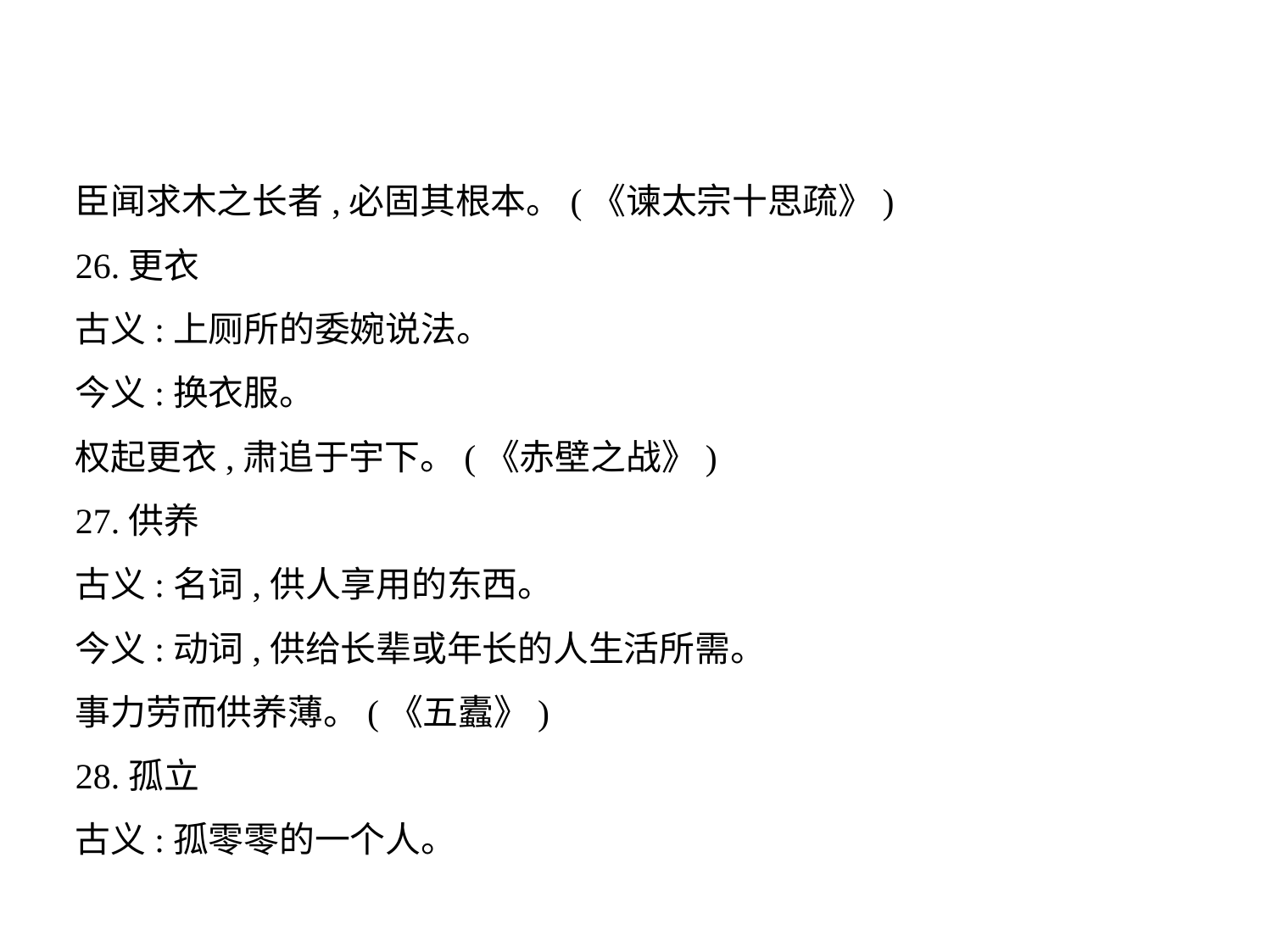

臣闻求木之长者,必固其根本。(《谏太宗十思疏》)
26.更衣
古义:上厕所的委婉说法。
今义:换衣服。
权起更衣,肃追于宇下。(《赤壁之战》)
27.供养
古义:名词,供人享用的东西。
今义:动词,供给长辈或年长的人生活所需。
事力劳而供养薄。(《五蠹》)
28.孤立
古义:孤零零的一个人。